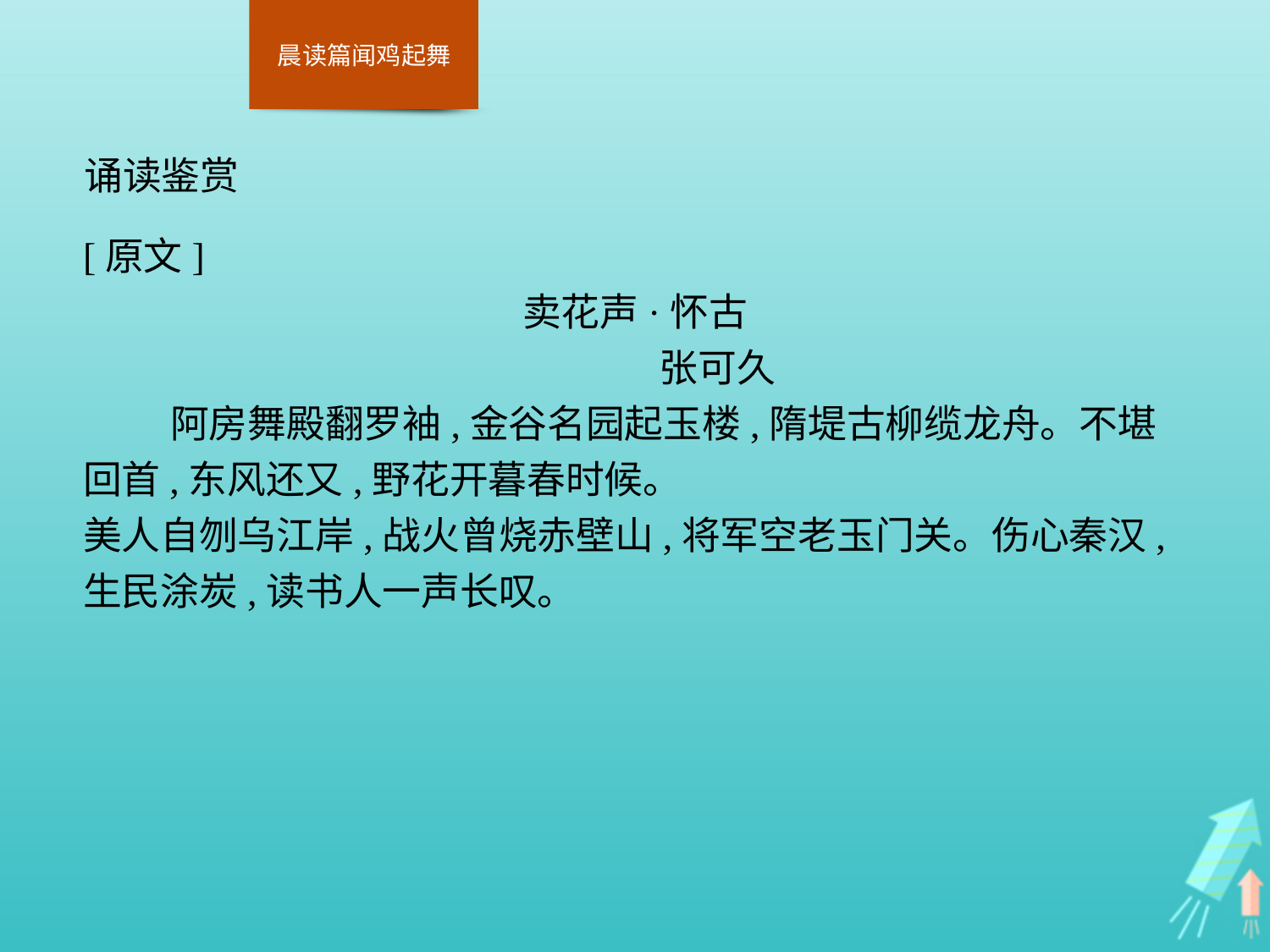

诵读鉴赏
[原文]
卖花声·怀古
	张可久
         阿房舞殿翻罗袖,金谷名园起玉楼,隋堤古柳缆龙舟。不堪回首,东风还又,野花开暮春时候。
美人自刎乌江岸,战火曾烧赤壁山,将军空老玉门关。伤心秦汉,生民涂炭,读书人一声长叹。